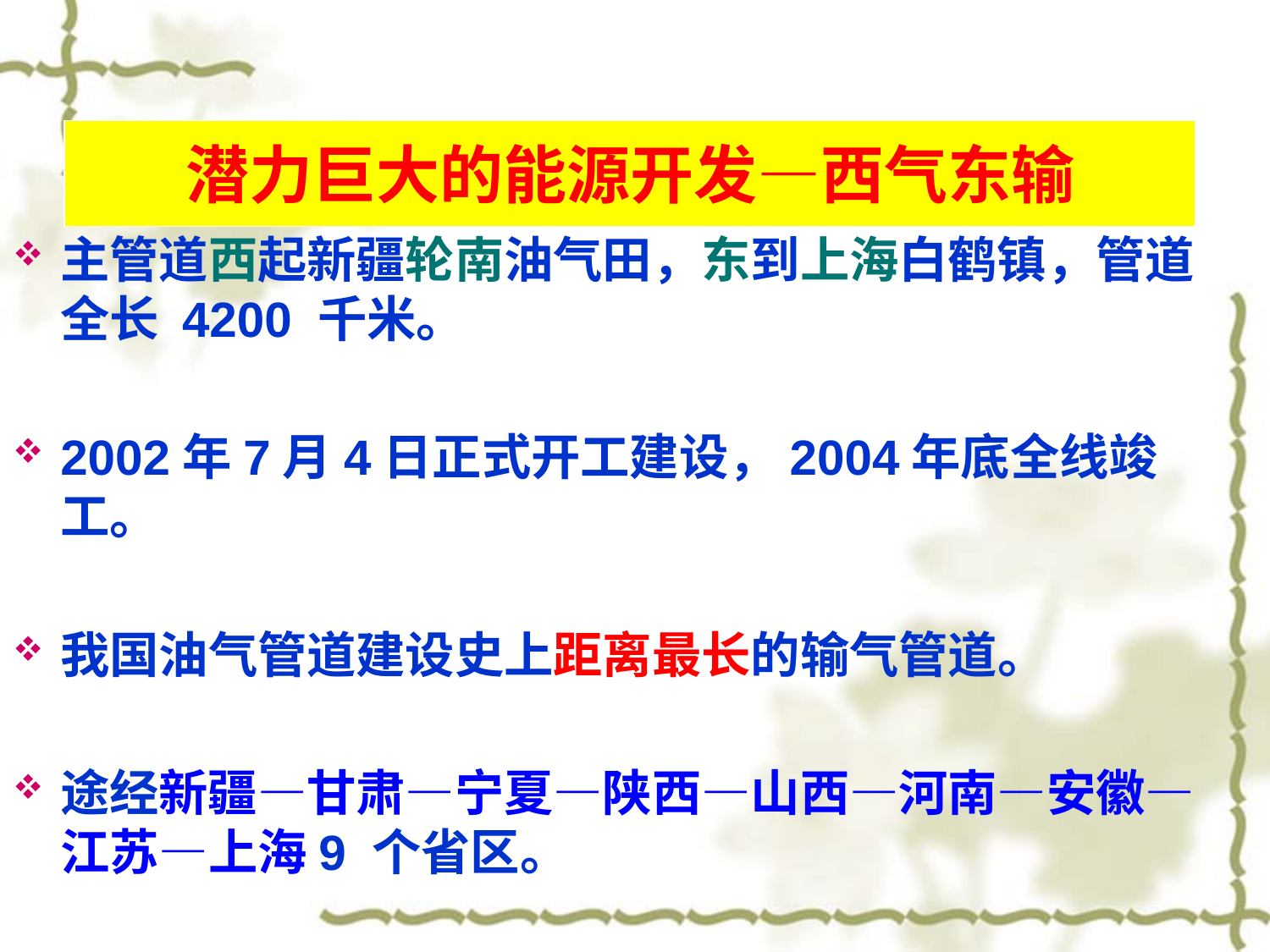

潜力巨大的能源开发—西气东输
主管道西起新疆轮南油气田，东到上海白鹤镇，管道全长 4200 千米。

2002年7月4日正式开工建设，2004年底全线竣工。

我国油气管道建设史上距离最长的输气管道。

途经新疆—甘肃—宁夏—陕西—山西—河南—安徽—江苏—上海9 个省区。